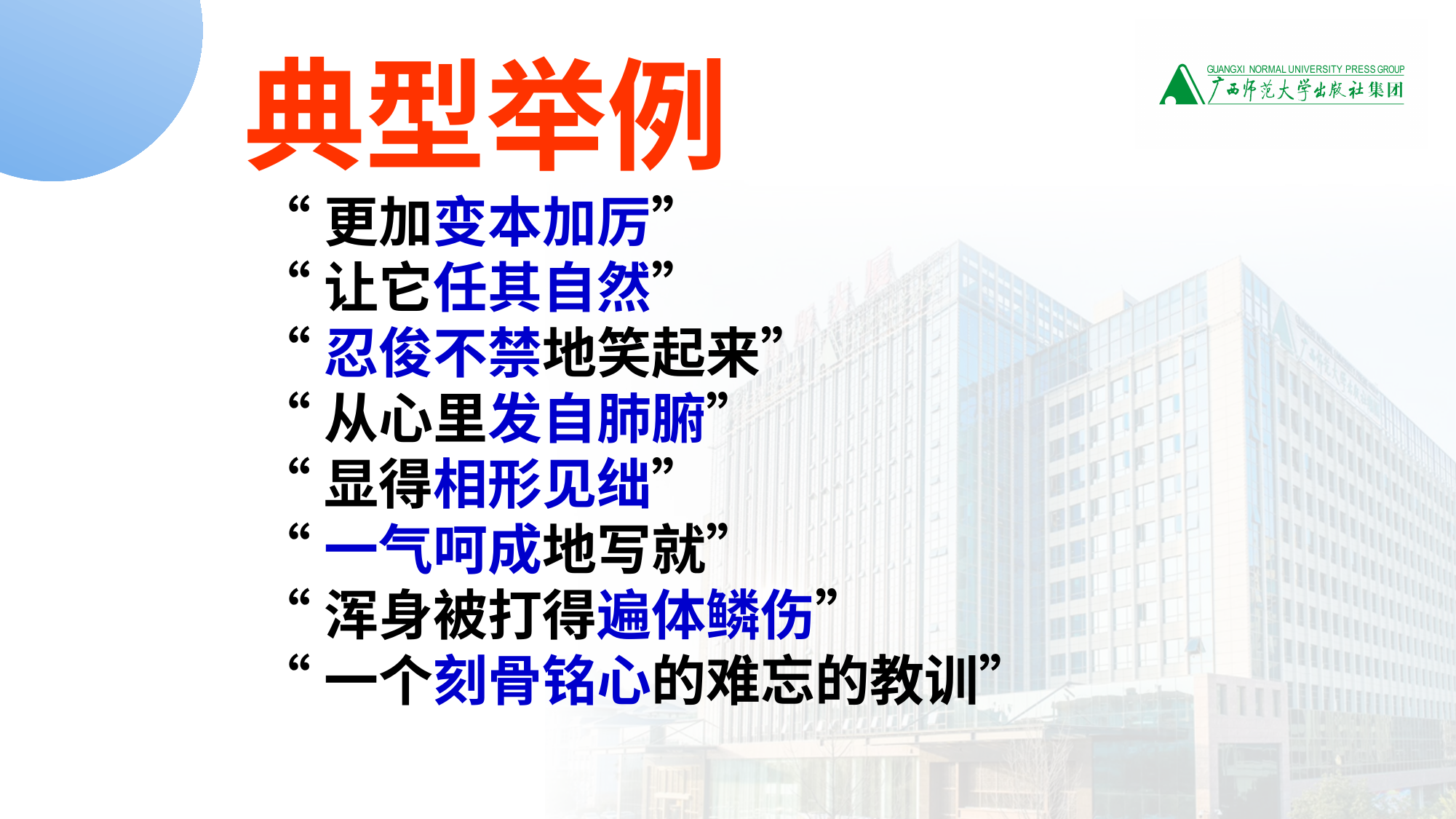

典型举例
“更加变本加厉”
“让它任其自然”
“忍俊不禁地笑起来”
“从心里发自肺腑”
“显得相形见绌”
“一气呵成地写就”
“浑身被打得遍体鳞伤”
“一个刻骨铭心的难忘的教训”